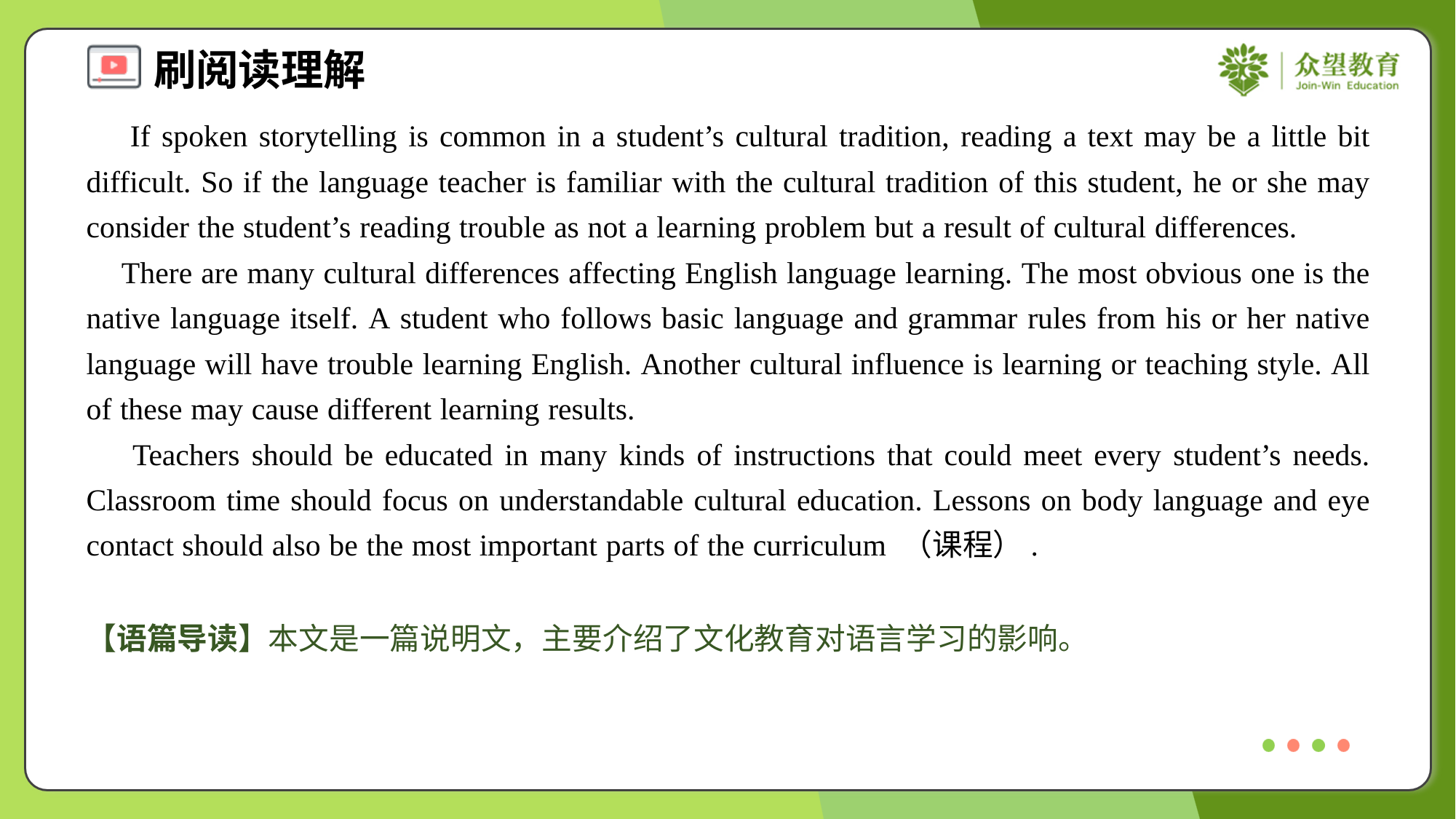

If spoken storytelling is common in a student’s cultural tradition, reading a text may be a little bit difficult. So if the language teacher is familiar with the cultural tradition of this student, he or she may consider the student’s reading trouble as not a learning problem but a result of cultural differences.
    There are many cultural differences affecting English language learning. The most obvious one is the native language itself. A student who follows basic language and grammar rules from his or her native language will have trouble learning English. Another cultural influence is learning or teaching style. All of these may cause different learning results.
    Teachers should be educated in many kinds of instructions that could meet every student’s needs. Classroom time should focus on understandable cultural education. Lessons on body language and eye contact should also be the most important parts of the curriculum （课程）.
【语篇导读】本文是一篇说明文，主要介绍了文化教育对语言学习的影响。